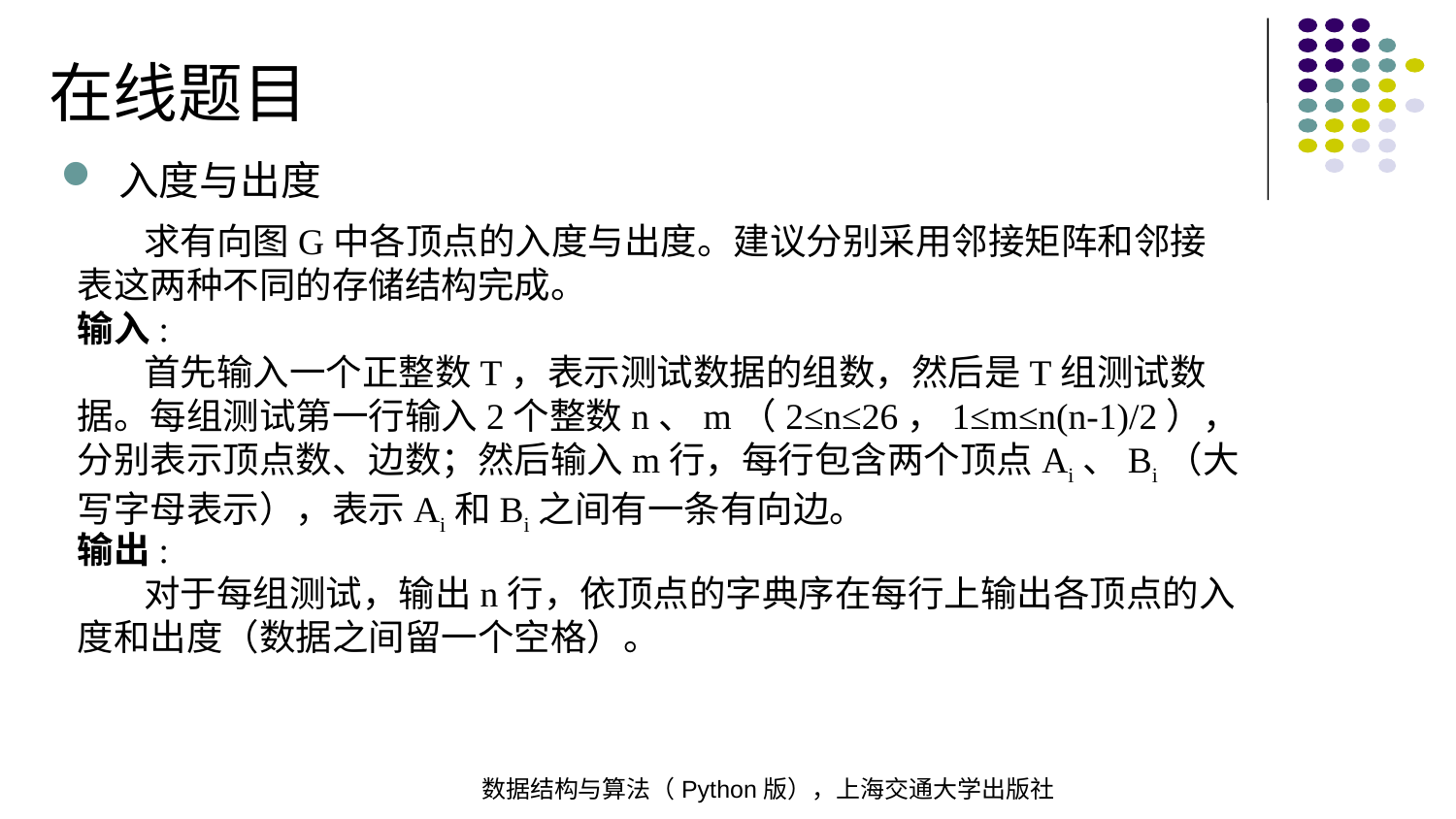

在线题目
入度与出度
       求有向图G中各顶点的入度与出度。建议分别采用邻接矩阵和邻接表这两种不同的存储结构完成。
输入:
       首先输入一个正整数T，表示测试数据的组数，然后是T组测试数据。每组测试第一行输入2个整数n、m（2≤n≤26，1≤m≤n(n-1)/2），分别表示顶点数、边数；然后输入m行，每行包含两个顶点Ai、Bi（大写字母表示），表示Ai和Bi之间有一条有向边。
输出:
       对于每组测试，输出n行，依顶点的字典序在每行上输出各顶点的入度和出度（数据之间留一个空格）。